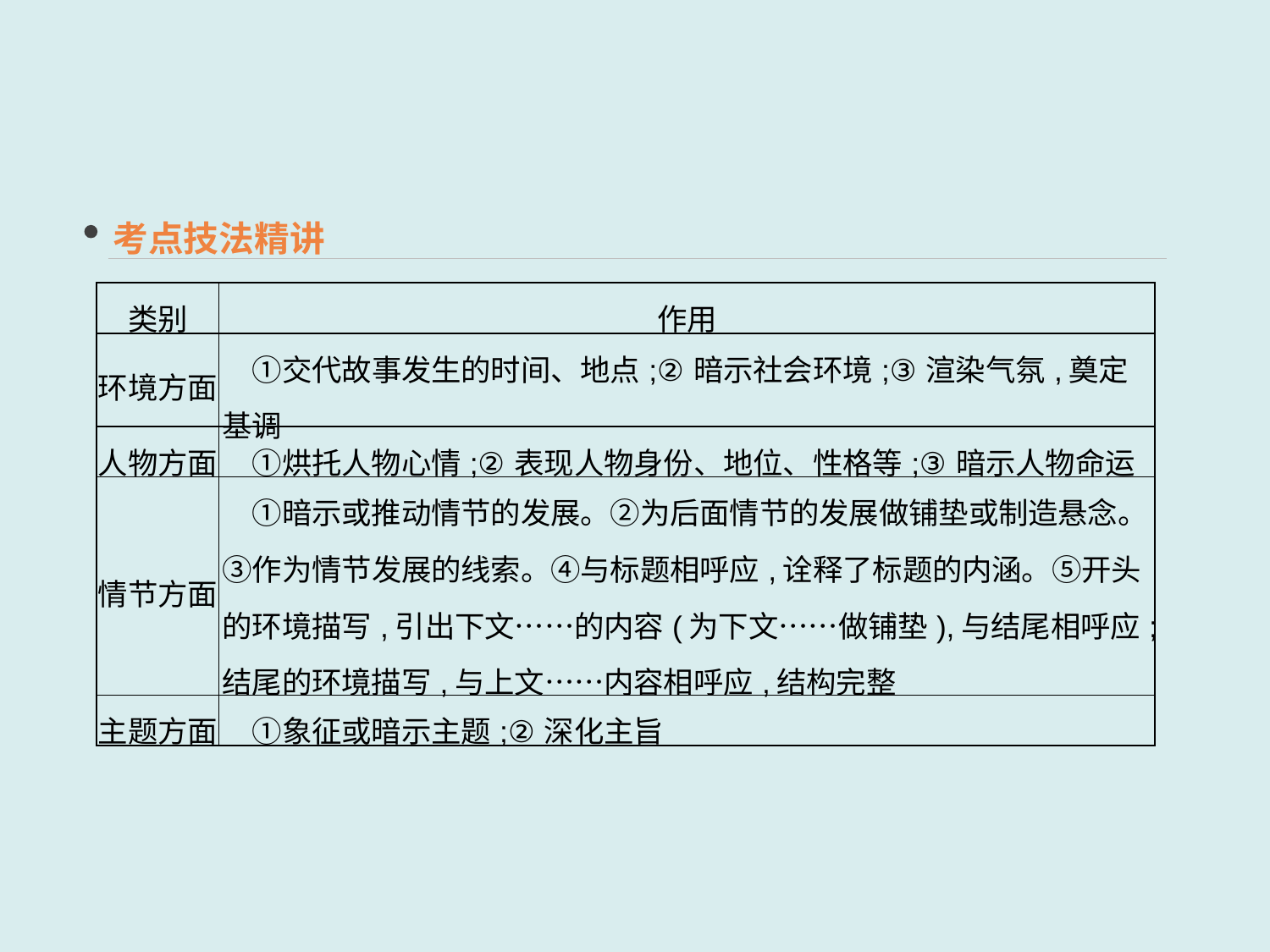

考点技法精讲

| 类别 | 作用 |
| --- | --- |
| 环境方面 | ①交代故事发生的时间、地点;②暗示社会环境;③渲染气氛,奠定基调 |
| 人物方面 | ①烘托人物心情;②表现人物身份、地位、性格等;③暗示人物命运 |
| 情节方面 | ①暗示或推动情节的发展。②为后面情节的发展做铺垫或制造悬念。③作为情节发展的线索。④与标题相呼应,诠释了标题的内涵。⑤开头的环境描写,引出下文……的内容(为下文……做铺垫),与结尾相呼应;结尾的环境描写,与上文……内容相呼应,结构完整 |
| 主题方面 | ①象征或暗示主题;②深化主旨 |